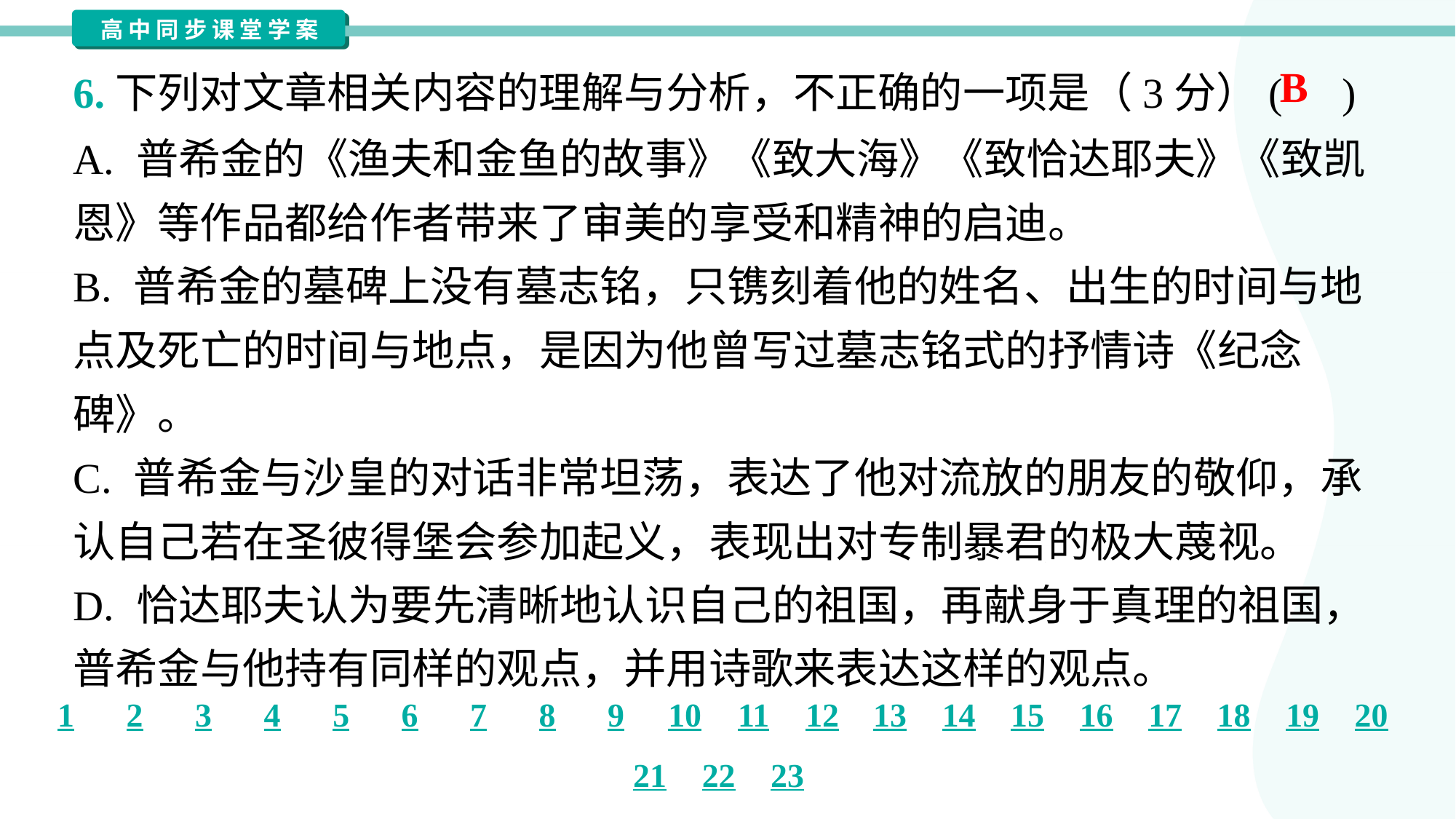

B
6.下列对文章相关内容的理解与分析，不正确的一项是（3分）(     )
A. 普希金的《渔夫和金鱼的故事》《致大海》《致恰达耶夫》《致凯
恩》等作品都给作者带来了审美的享受和精神的启迪。
B. 普希金的墓碑上没有墓志铭，只镌刻着他的姓名、出生的时间与地
点及死亡的时间与地点，是因为他曾写过墓志铭式的抒情诗《纪念
碑》。
C. 普希金与沙皇的对话非常坦荡，表达了他对流放的朋友的敬仰，承
认自己若在圣彼得堡会参加起义，表现出对专制暴君的极大蔑视。
D. 恰达耶夫认为要先清晰地认识自己的祖国，再献身于真理的祖国，
普希金与他持有同样的观点，并用诗歌来表达这样的观点。